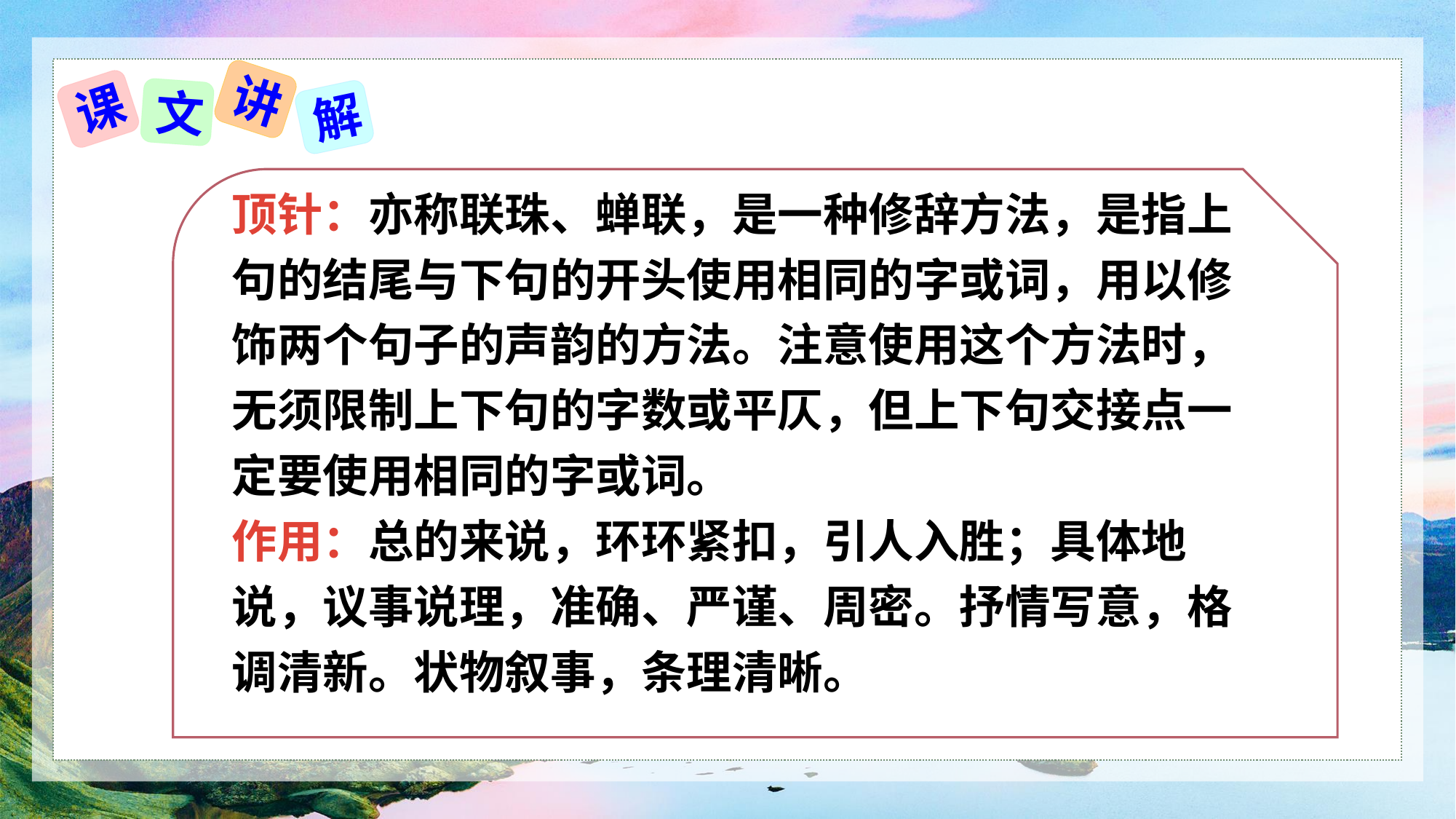

讲
课
文
解

顶针：亦称联珠、蝉联，是一种修辞方法，是指上句的结尾与下句的开头使用相同的字或词，用以修饰两个句子的声韵的方法。注意使用这个方法时，无须限制上下句的字数或平仄，但上下句交接点一定要使用相同的字或词。
作用：总的来说，环环紧扣，引人入胜；具体地说，议事说理，准确、严谨、周密。抒情写意，格调清新。状物叙事，条理清晰。